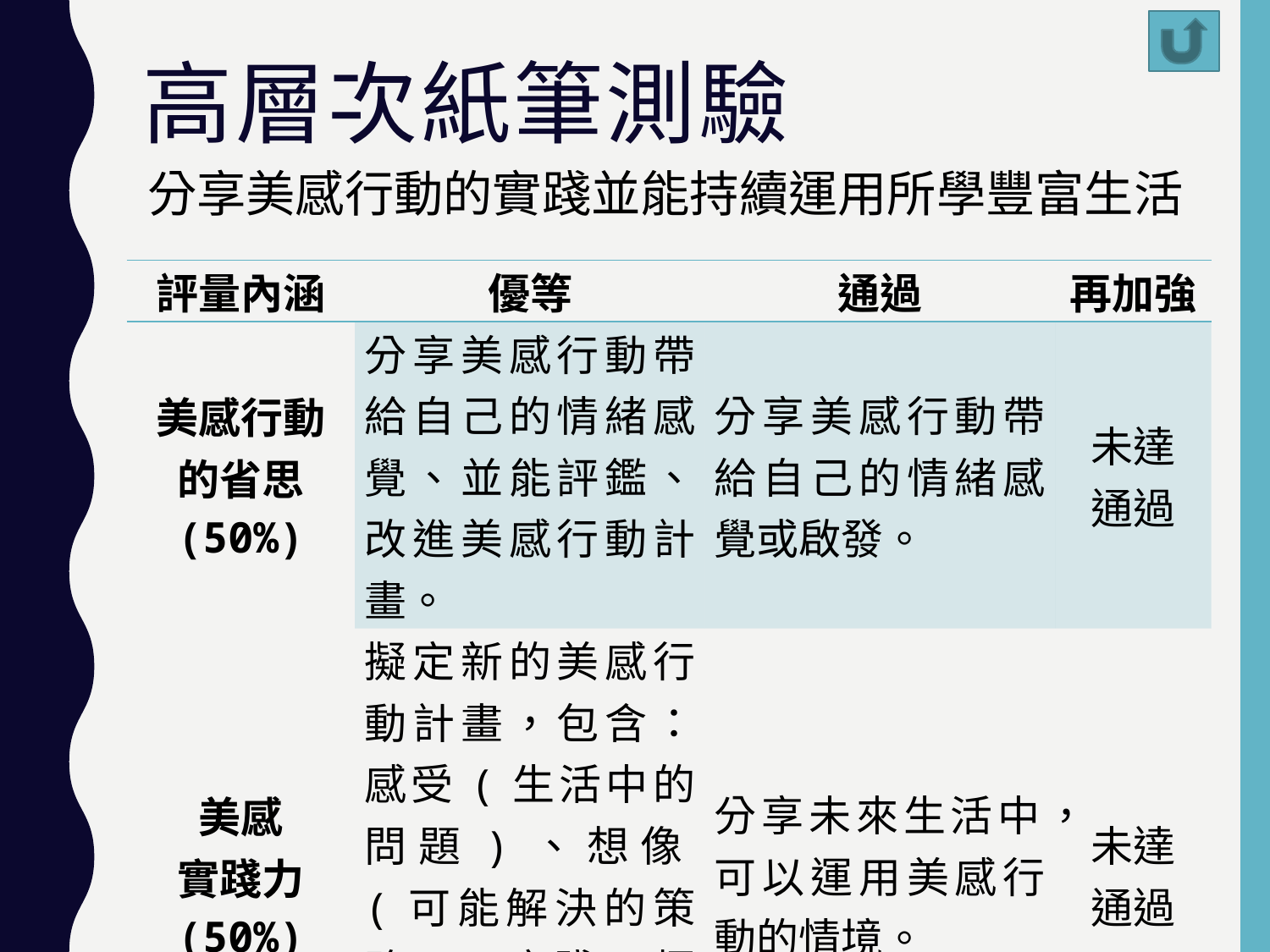

# 高層次紙筆測驗
分享美感行動的實踐並能持續運用所學豐富生活
| 評量內涵 | 優等 | 通過 | 再加強 |
| --- | --- | --- | --- |
| 美感行動的省思 (50%) | 分享美感行動帶給自己的情緒感覺、並能評鑑、改進美感行動計畫。 | 分享美感行動帶給自己的情緒感覺或啟發。 | 未達 通過 |
| 美感 實踐力 (50%) | 擬定新的美感行動計畫，包含：感受(生活中的問題)、想像(可能解決的策略)、實踐(標示欲執行策略)。 | 分享未來生活中，可以運用美感行動的情境。 | 未達 通過 |